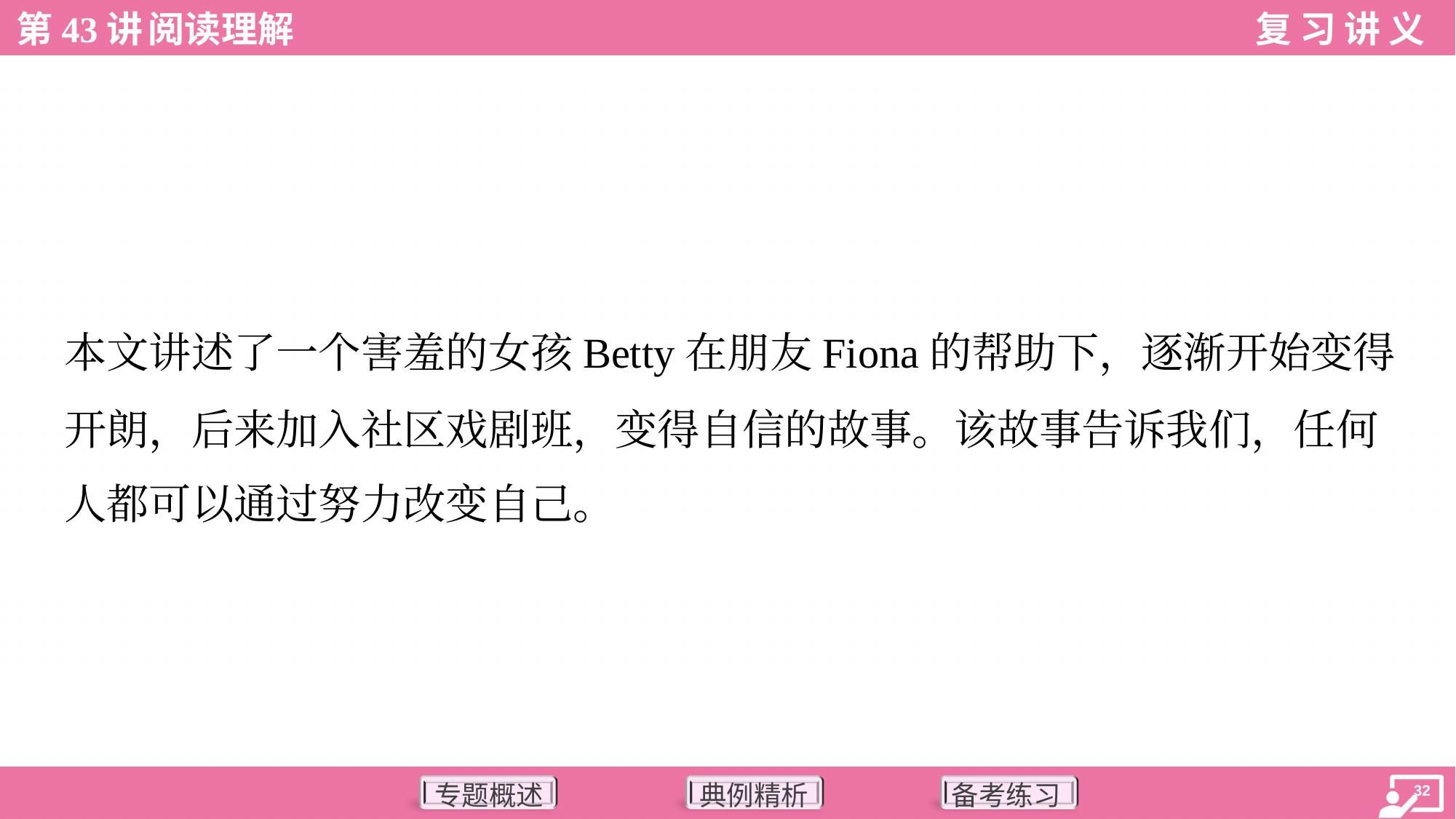

本文讲述了一个害羞的女孩Betty在朋友Fiona的帮助下，逐渐开始变得
开朗，后来加入社区戏剧班，变得自信的故事。该故事告诉我们，任何
人都可以通过努力改变自己。